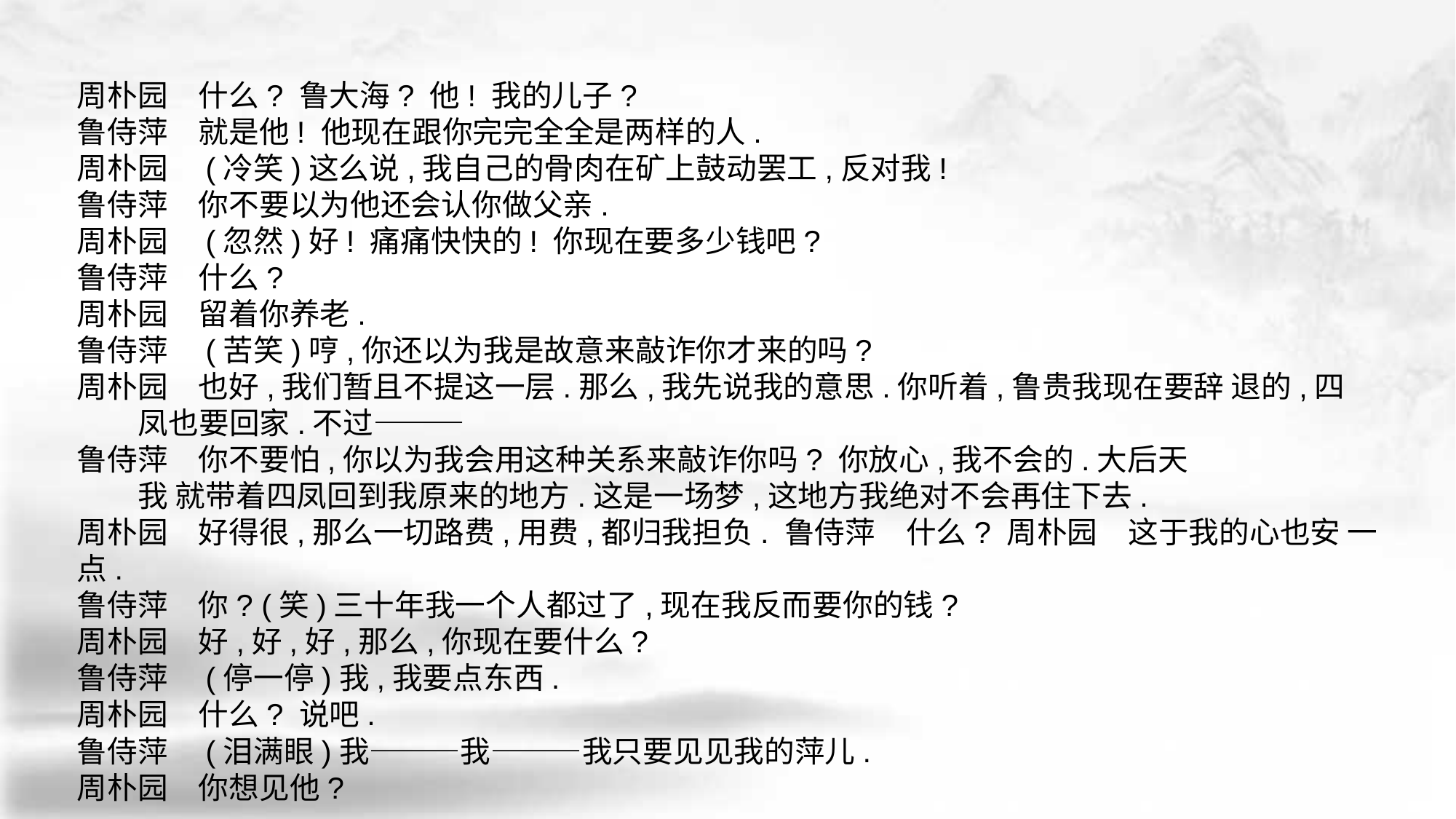

周朴园　什么? 鲁大海? 他! 我的儿子?
鲁侍萍　就是他! 他现在跟你完完全全是两样的人.
周朴园　(冷笑)这么说,我自己的骨肉在矿上鼓动罢工,反对我!
鲁侍萍　你不要以为他还会认你做父亲.
周朴园　(忽然)好! 痛痛快快的! 你现在要多少钱吧?
鲁侍萍　什么?
周朴园　留着你养老.
鲁侍萍　(苦笑)哼,你还以为我是故意来敲诈你才来的吗?
周朴园　也好,我们暂且不提这一层.那么,我先说我的意思.你听着,鲁贵我现在要辞 退的,四
        凤也要回家.不过———
鲁侍萍　你不要怕,你以为我会用这种关系来敲诈你吗? 你放心,我不会的.大后天
        我 就带着四凤回到我原来的地方.这是一场梦,这地方我绝对不会再住下去.
周朴园　好得很,那么一切路费,用费,都归我担负. 鲁侍萍　什么? 周朴园　这于我的心也安 一点.
鲁侍萍　你? (笑)三十年我一个人都过了,现在我反而要你的钱?
周朴园　好,好,好,那么,你现在要什么?
鲁侍萍　(停一停)我,我要点东西.
周朴园　什么? 说吧.
鲁侍萍　(泪满眼)我———我———我只要见见我的萍儿.
周朴园　你想见他?